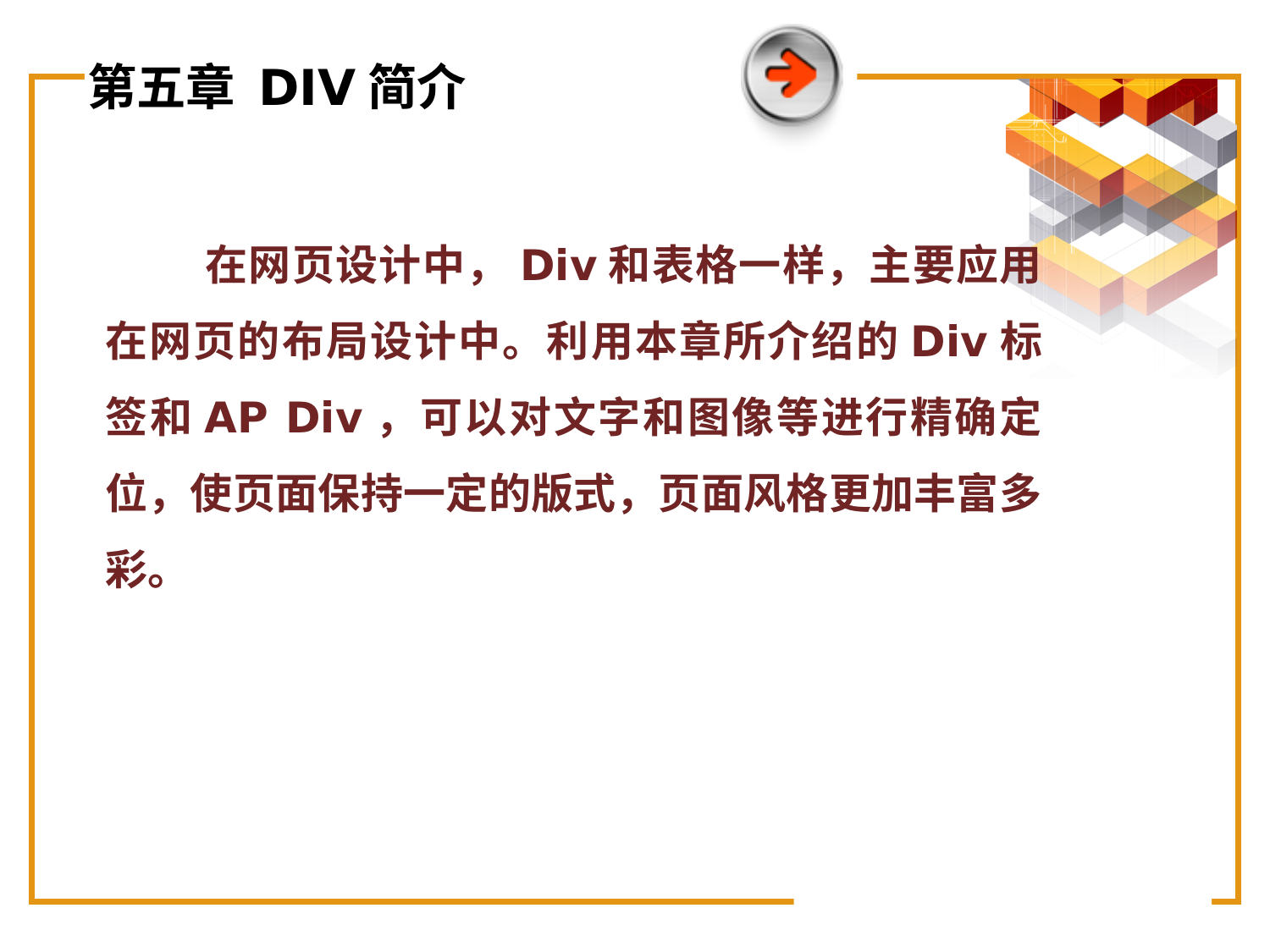

# 第五章 DIV简介
在网页设计中，Div和表格一样，主要应用在网页的布局设计中。利用本章所介绍的Div标签和AP Div，可以对文字和图像等进行精确定位，使页面保持一定的版式，页面风格更加丰富多彩。